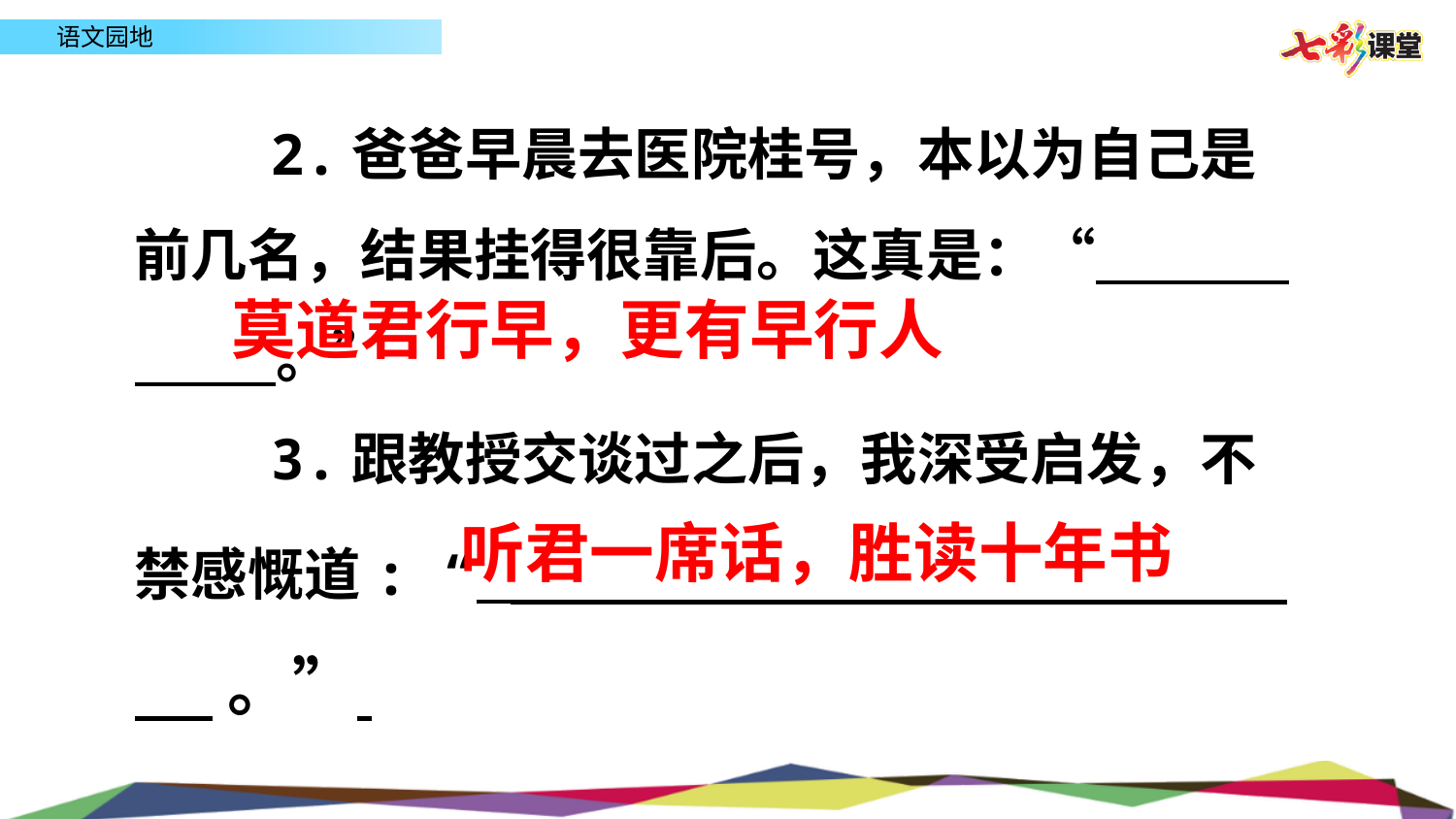

2.爸爸早晨去医院桂号，本以为自己是前几名，结果挂得很靠后。这真是：“                           。”
    3.跟教授交谈过之后，我深受启发，不禁感慨道: “                        。”
莫道君行早，更有早行人
听君一席话，胜读十年书